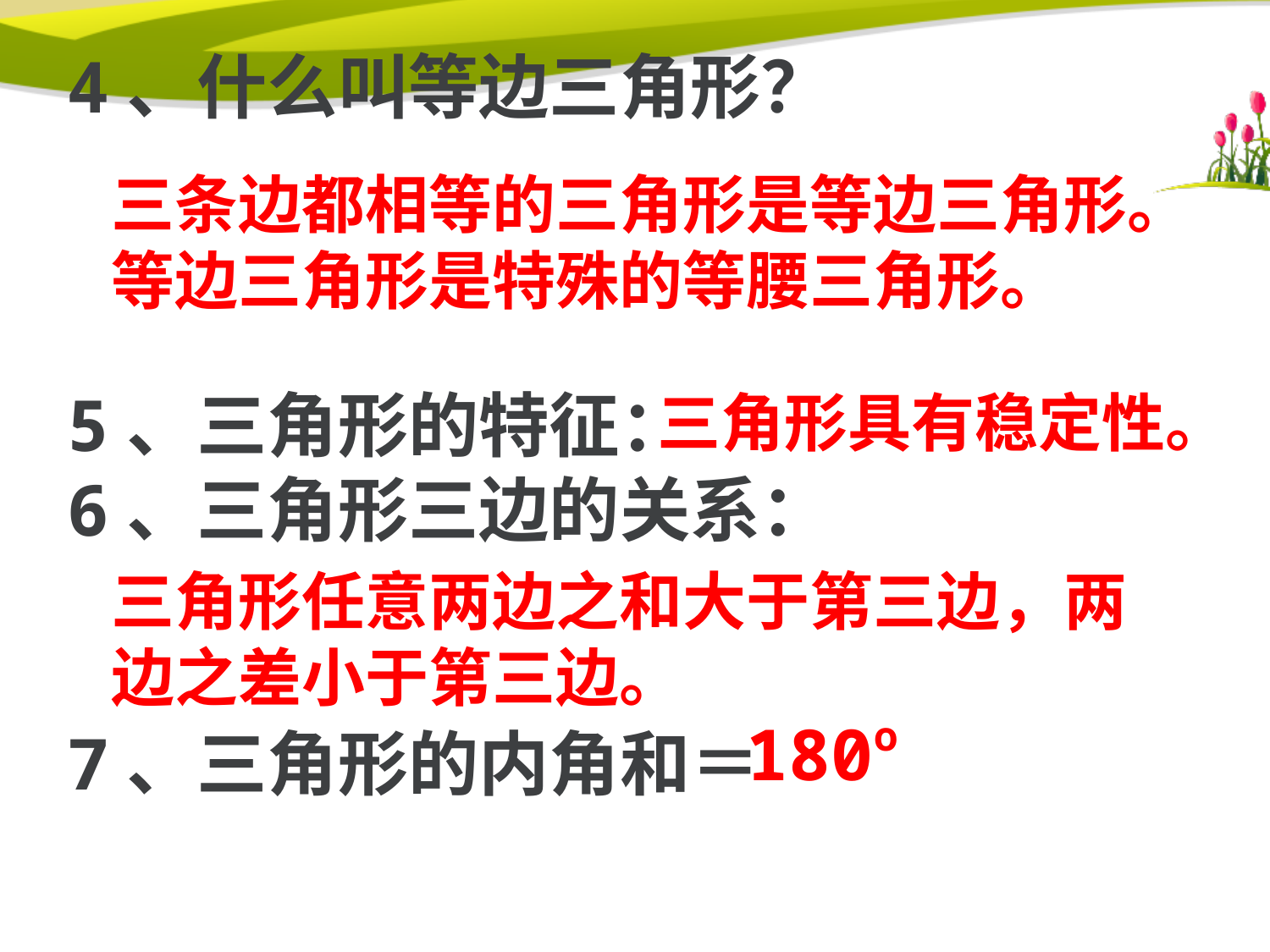

4、什么叫等边三角形？

5、三角形的特征：
6、三角形三边的关系：

7、三角形的内角和＝
三条边都相等的三角形是等边三角形。等边三角形是特殊的等腰三角形。
三角形具有稳定性。
三角形任意两边之和大于第三边，两边之差小于第三边。
180o